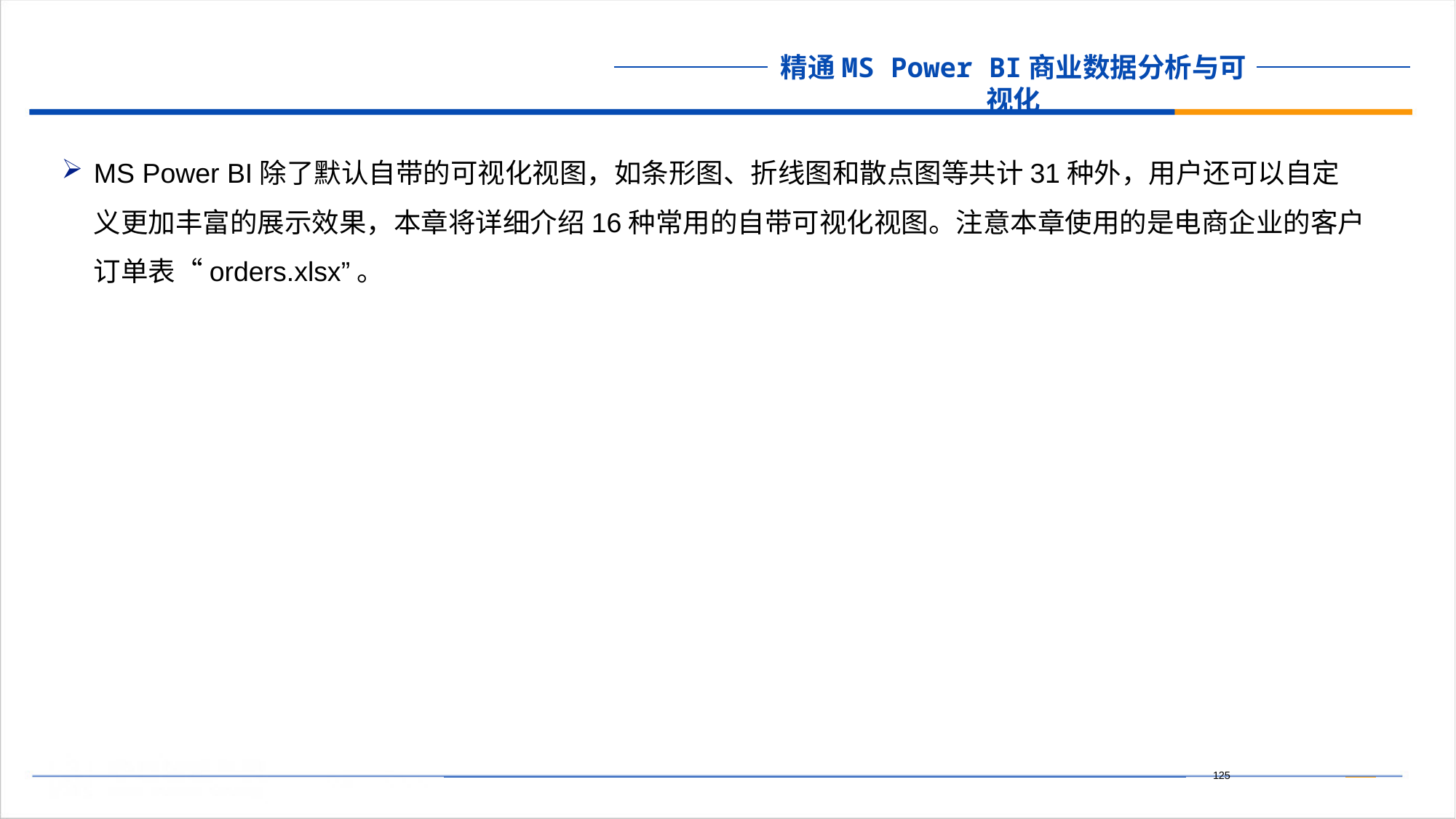

MS Power BI除了默认自带的可视化视图，如条形图、折线图和散点图等共计31种外，用户还可以自定义更加丰富的展示效果，本章将详细介绍16种常用的自带可视化视图。注意本章使用的是电商企业的客户订单表“orders.xlsx”。